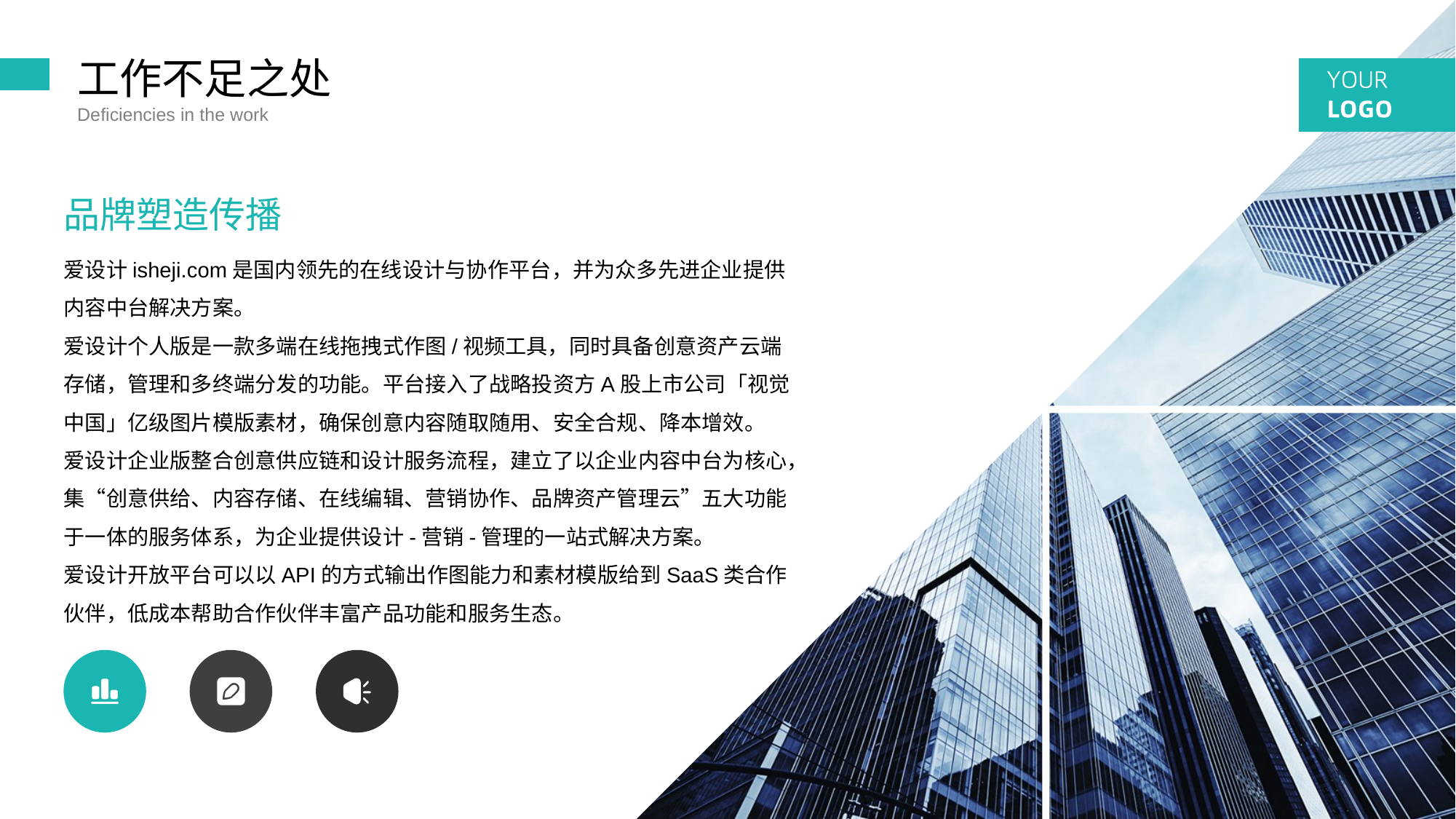

工作不足之处

Deficiencies in the work
品牌塑造传播
爱设计isheji.com是国内领先的在线设计与协作平台，并为众多先进企业提供内容中台解决方案。
爱设计个人版是一款多端在线拖拽式作图/视频工具，同时具备创意资产云端存储，管理和多终端分发的功能。平台接入了战略投资方A股上市公司「视觉中国」亿级图片模版素材，确保创意内容随取随用、安全合规、降本增效。
爱设计企业版整合创意供应链和设计服务流程，建立了以企业内容中台为核心，集“创意供给、内容存储、在线编辑、营销协作、品牌资产管理云”五大功能于一体的服务体系，为企业提供设计-营销-管理的一站式解决方案。
爱设计开放平台可以以API的方式输出作图能力和素材模版给到SaaS类合作伙伴，低成本帮助合作伙伴丰富产品功能和服务生态。